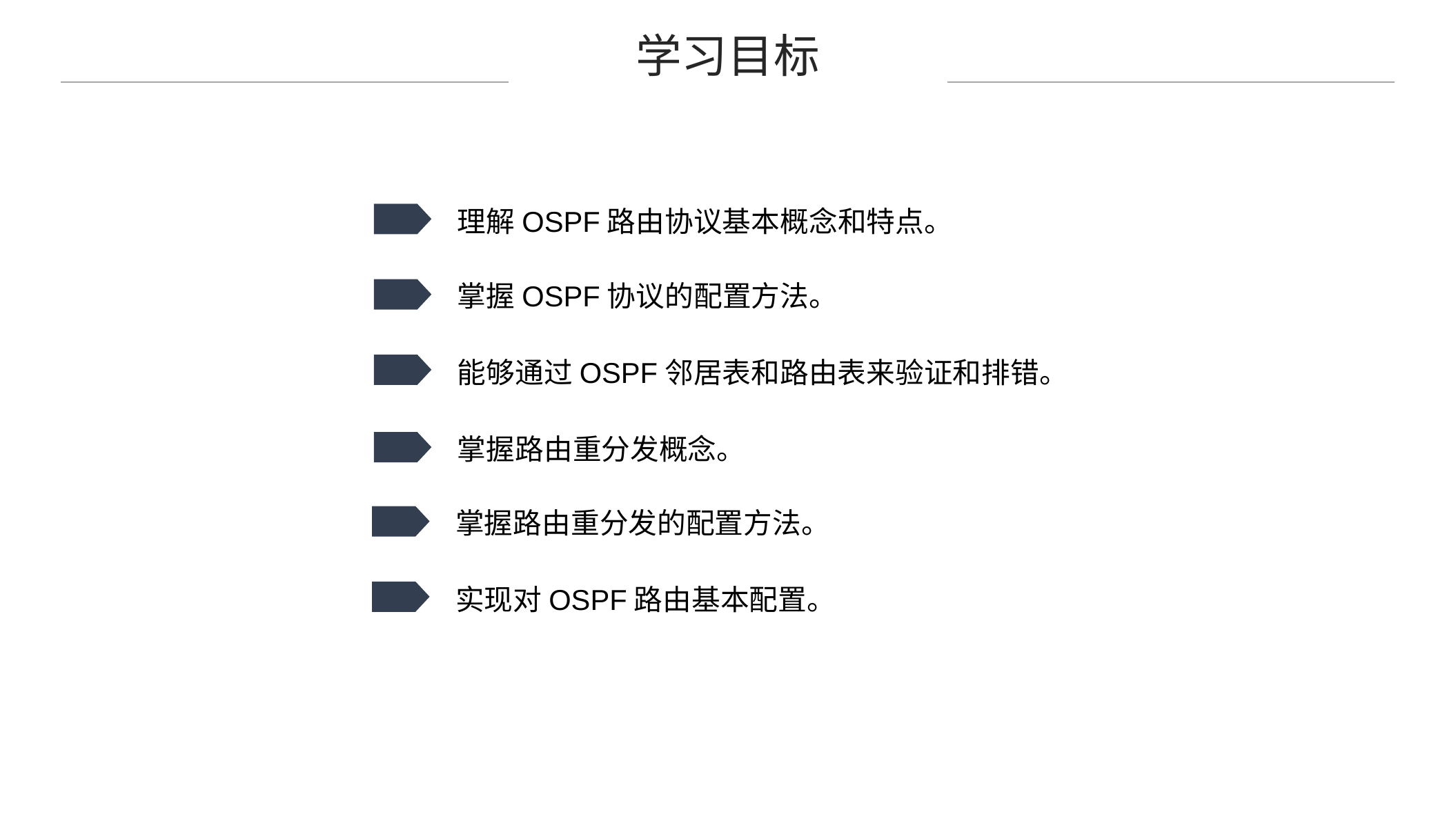

学习目标
理解OSPF路由协议基本概念和特点。

掌握OSPF协议的配置方法。

能够通过OSPF邻居表和路由表来验证和排错。

掌握路由重分发概念。

掌握路由重分发的配置方法。

实现对OSPF路由基本配置。